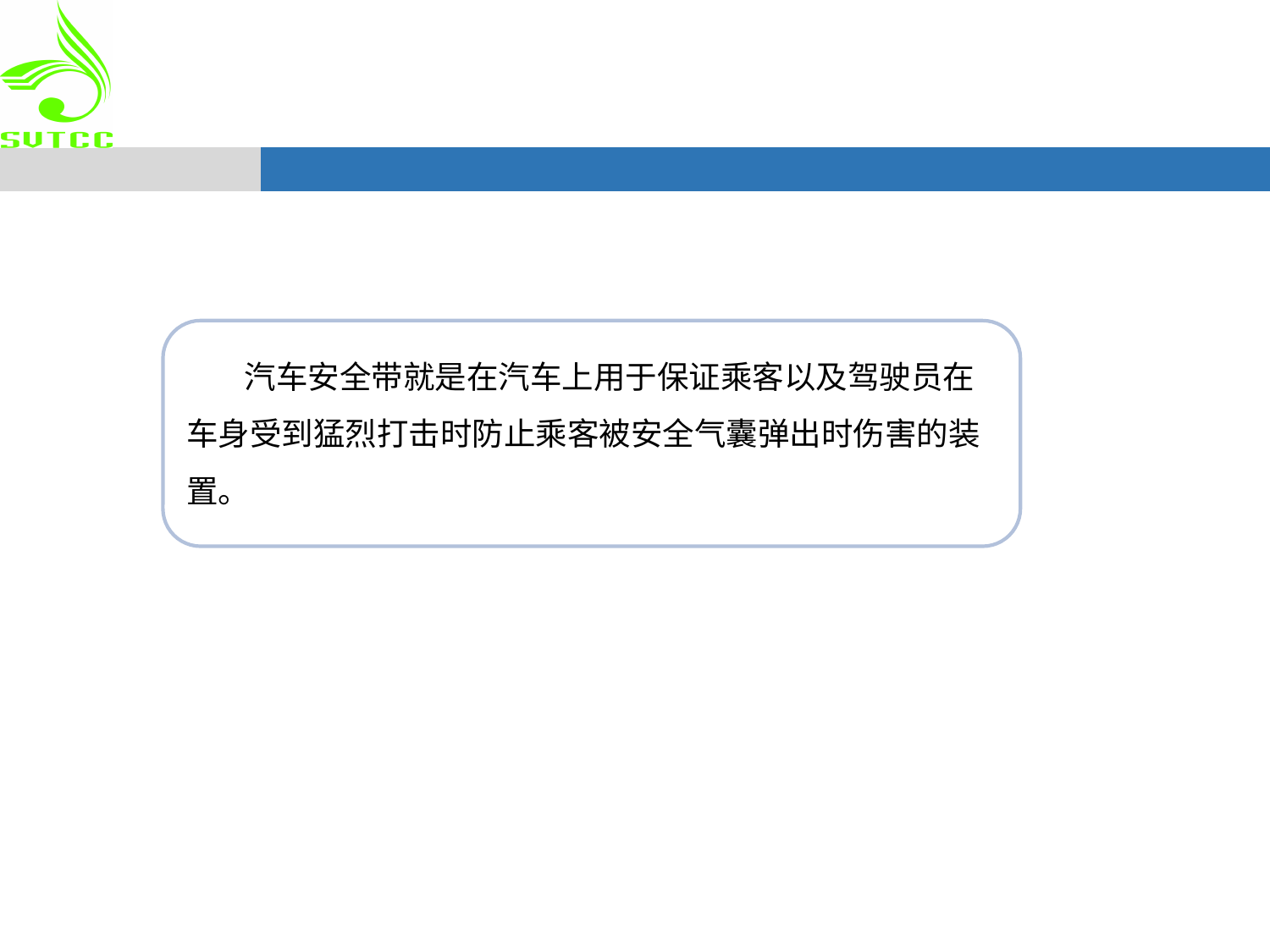

汽车安全带就是在汽车上用于保证乘客以及驾驶员在车身受到猛烈打击时防止乘客被安全气囊弹出时伤害的装置。